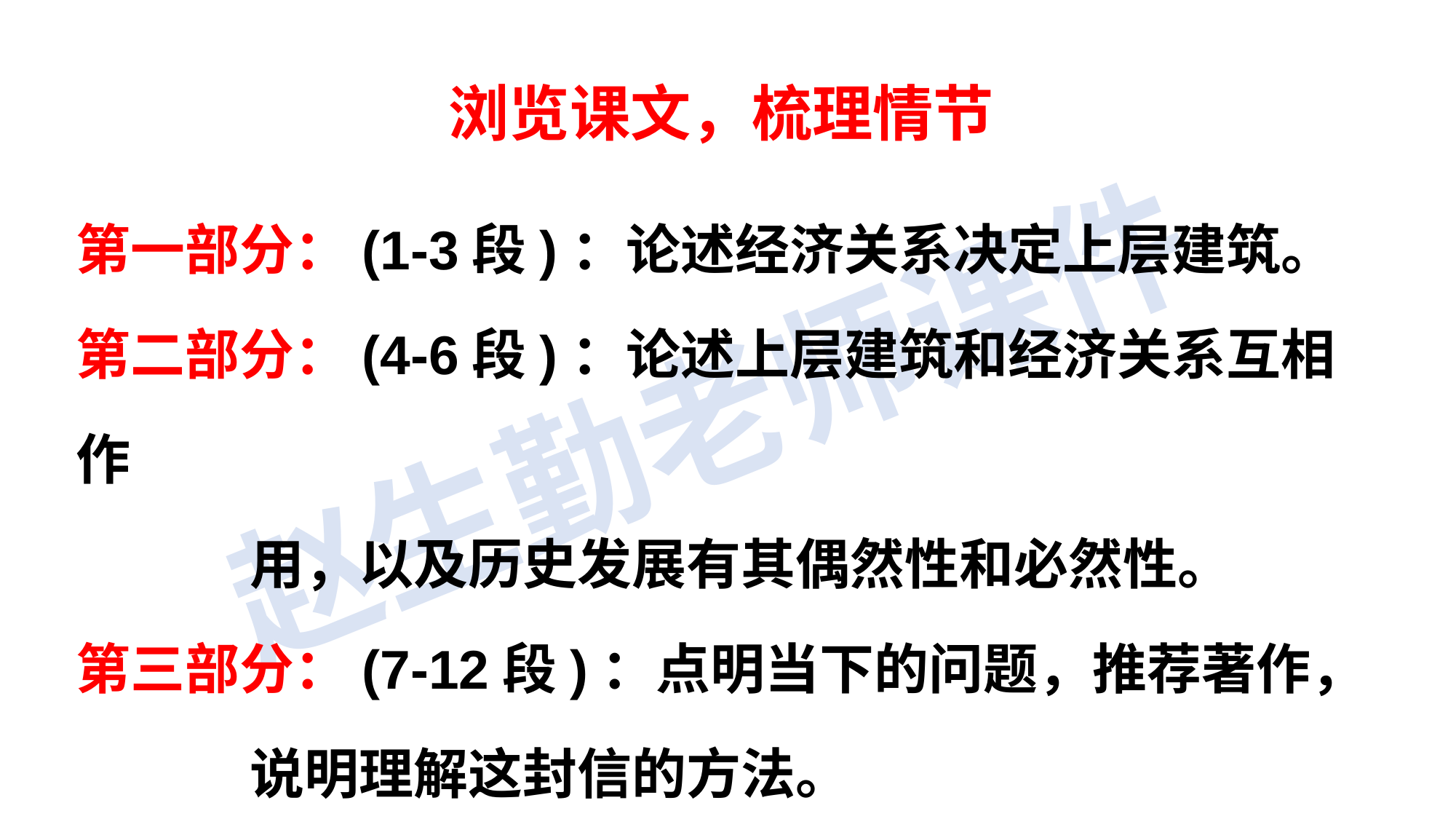

浏览课文，梳理情节
第一部分：(1-3段)：论述经济关系决定上层建筑。
第二部分：(4-6段)：论述上层建筑和经济关系互相作
             用，以及历史发展有其偶然性和必然性。
第三部分：(7-12段)：点明当下的问题，推荐著作，
             说明理解这封信的方法。